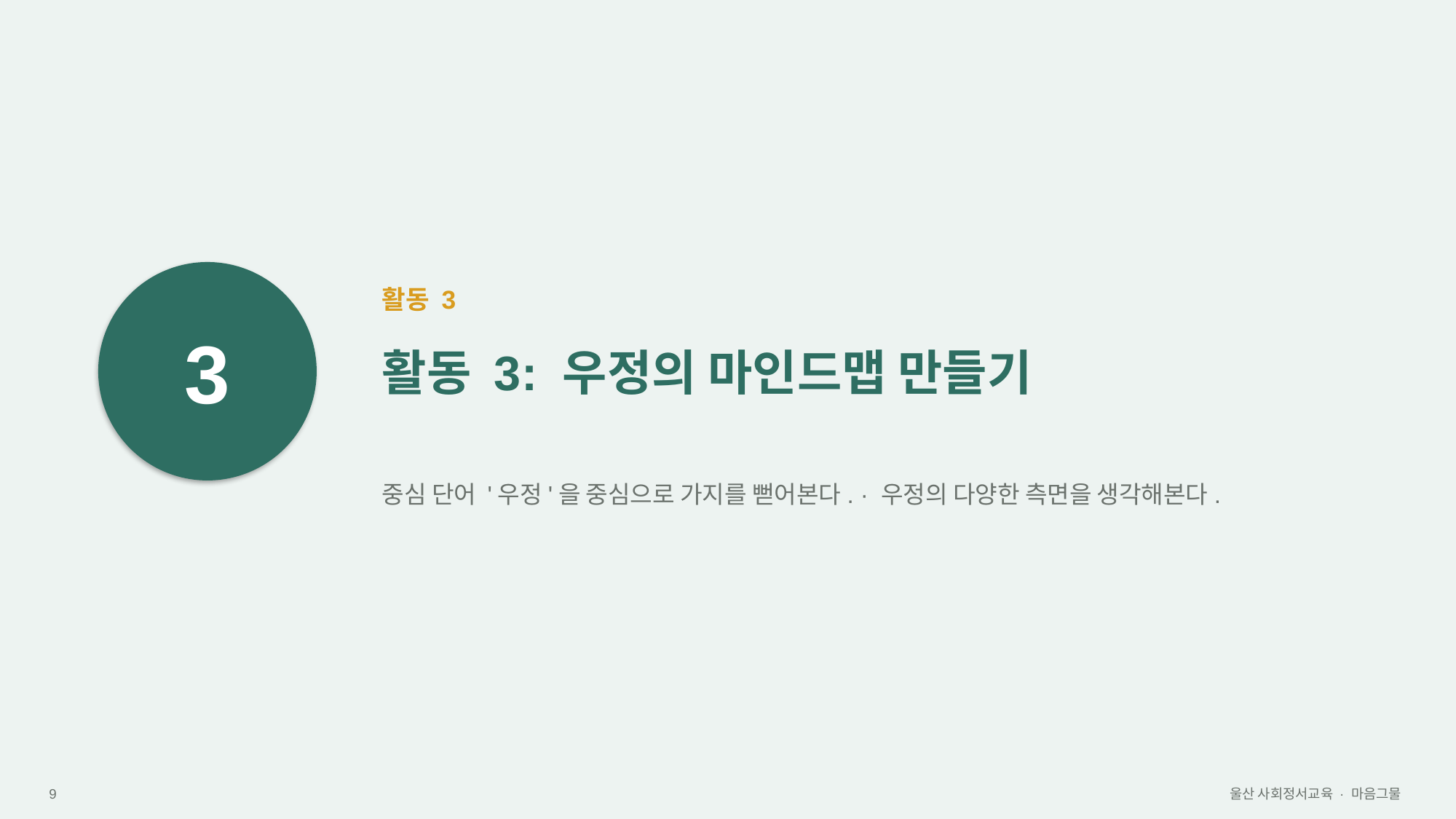

3
활동 3
활동 3: 우정의 마인드맵 만들기
중심 단어 '우정'을 중심으로 가지를 뻗어본다. · 우정의 다양한 측면을 생각해본다.
9
울산 사회정서교육 · 마음그물